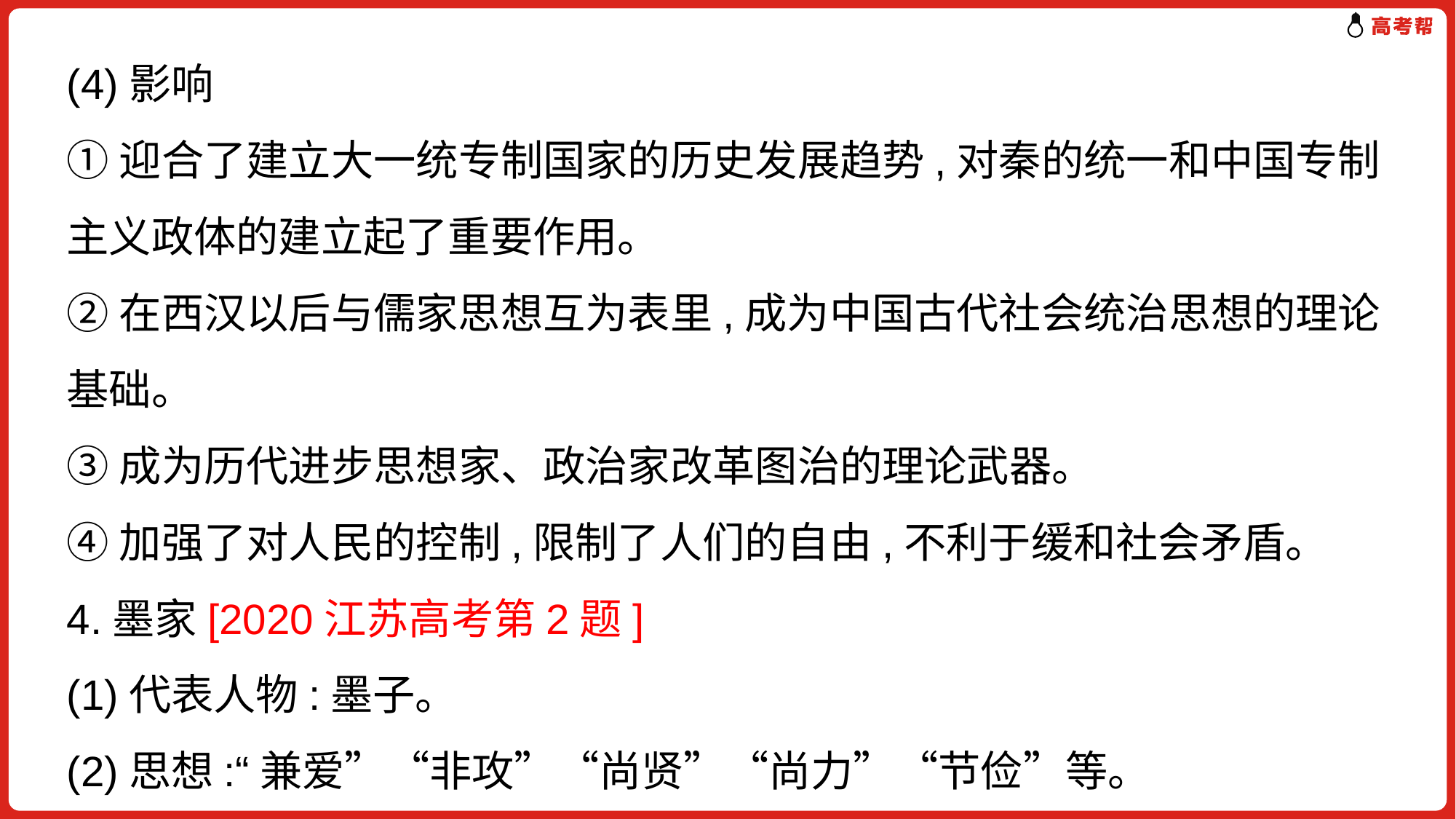

(4)影响
①迎合了建立大一统专制国家的历史发展趋势,对秦的统一和中国专制主义政体的建立起了重要作用。
②在西汉以后与儒家思想互为表里,成为中国古代社会统治思想的理论基础。
③成为历代进步思想家、政治家改革图治的理论武器。
④加强了对人民的控制,限制了人们的自由,不利于缓和社会矛盾。
4.墨家[2020江苏高考第2题]
(1)代表人物:墨子。
(2)思想:“兼爱”“非攻”“尚贤”“尚力”“节俭”等。